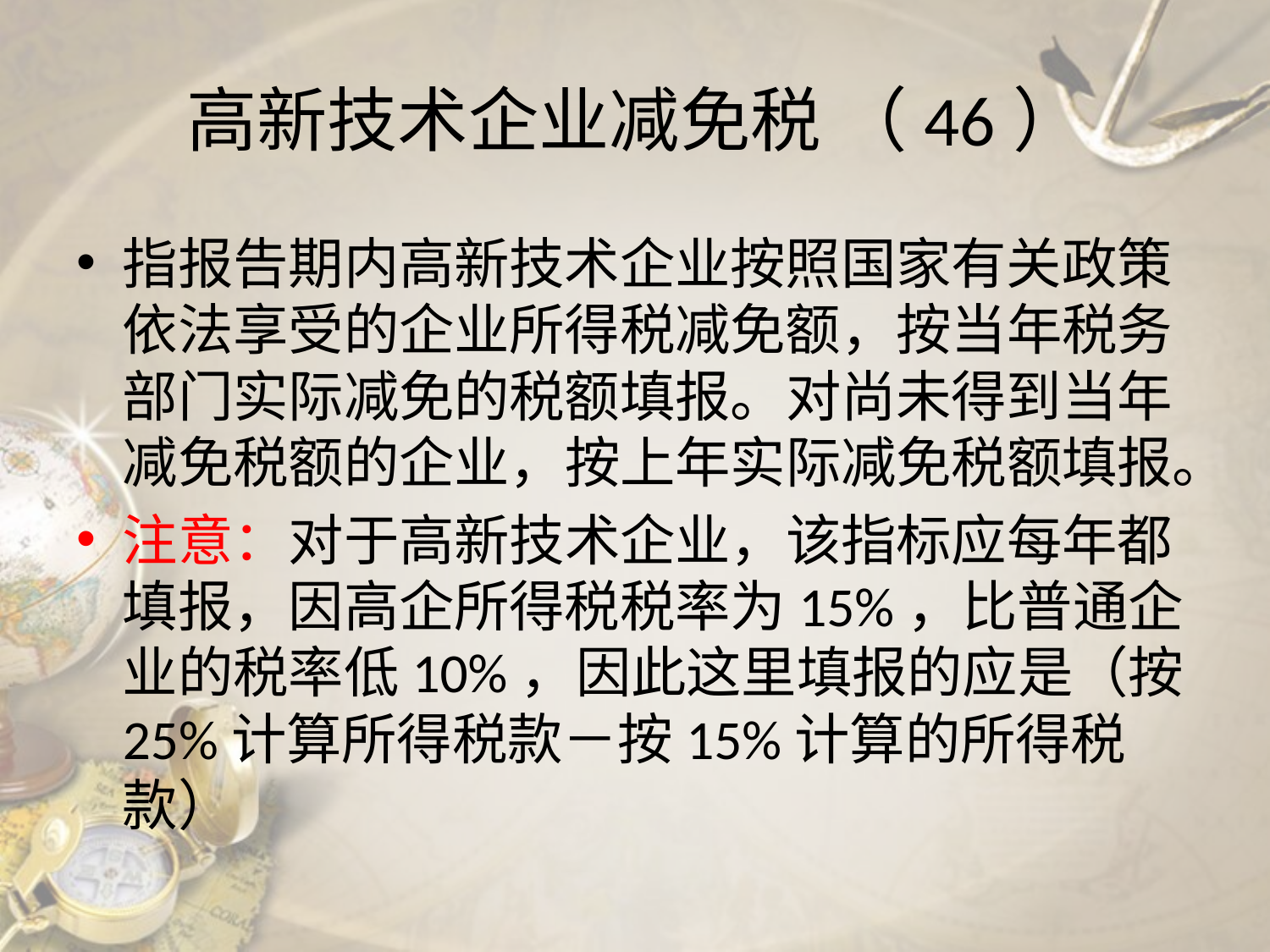

# 高新技术企业减免税 （46）
指报告期内高新技术企业按照国家有关政策依法享受的企业所得税减免额，按当年税务部门实际减免的税额填报。对尚未得到当年减免税额的企业，按上年实际减免税额填报。
注意：对于高新技术企业，该指标应每年都填报，因高企所得税税率为15%，比普通企业的税率低10%，因此这里填报的应是（按25%计算所得税款－按15%计算的所得税款）